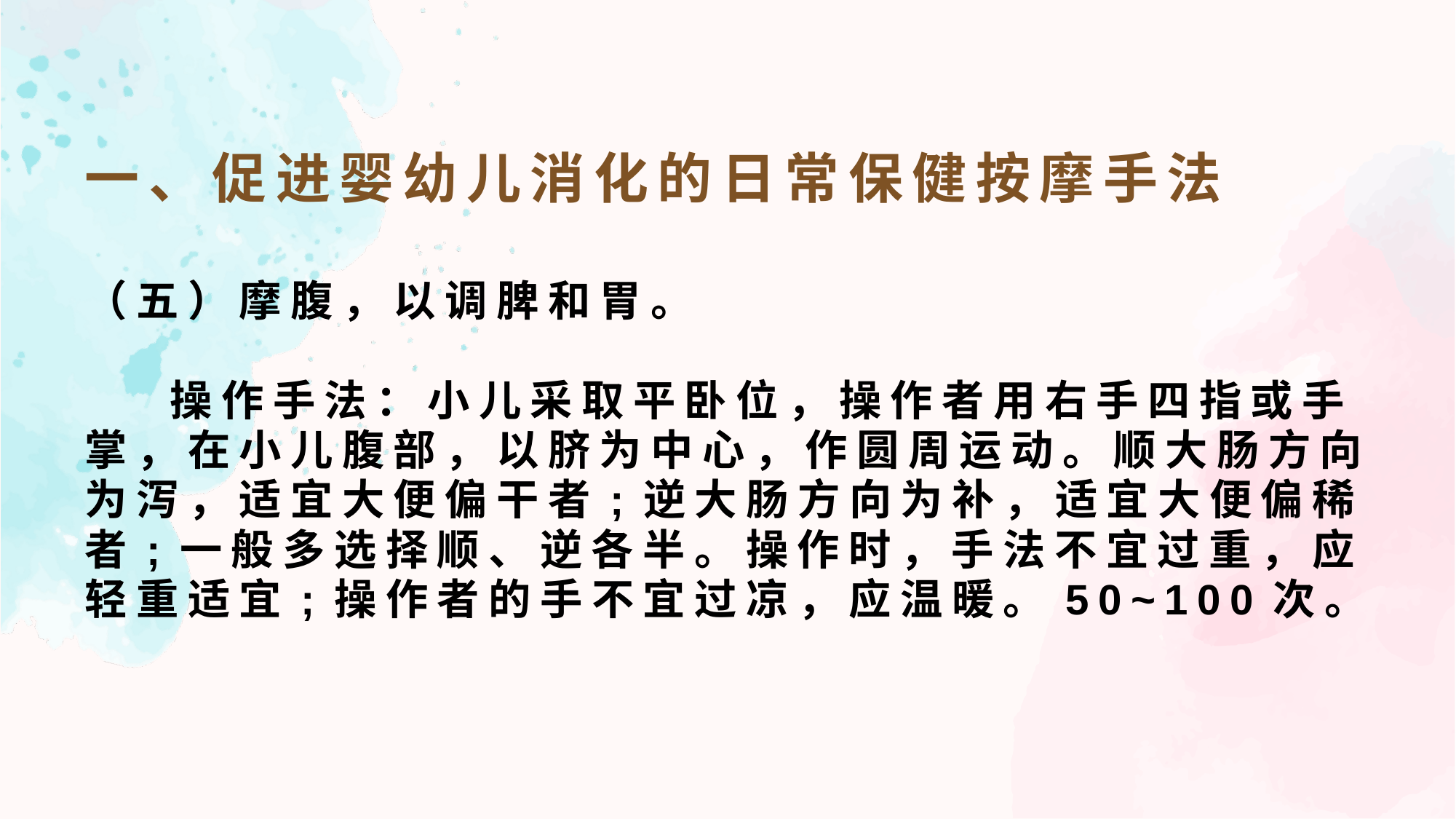

一、促进婴幼儿消化的日常保健按摩手法

（五）摩腹，以调脾和胃。

    操作手法：小儿采取平卧位，操作者用右手四指或手掌，在小儿腹部，以脐为中心，作圆周运动。顺大肠方向为泻，适宜大便偏干者;逆大肠方向为补，适宜大便偏稀者;一般多选择顺、逆各半。操作时，手法不宜过重，应轻重适宜;操作者的手不宜过凉，应温暖。50~100次。